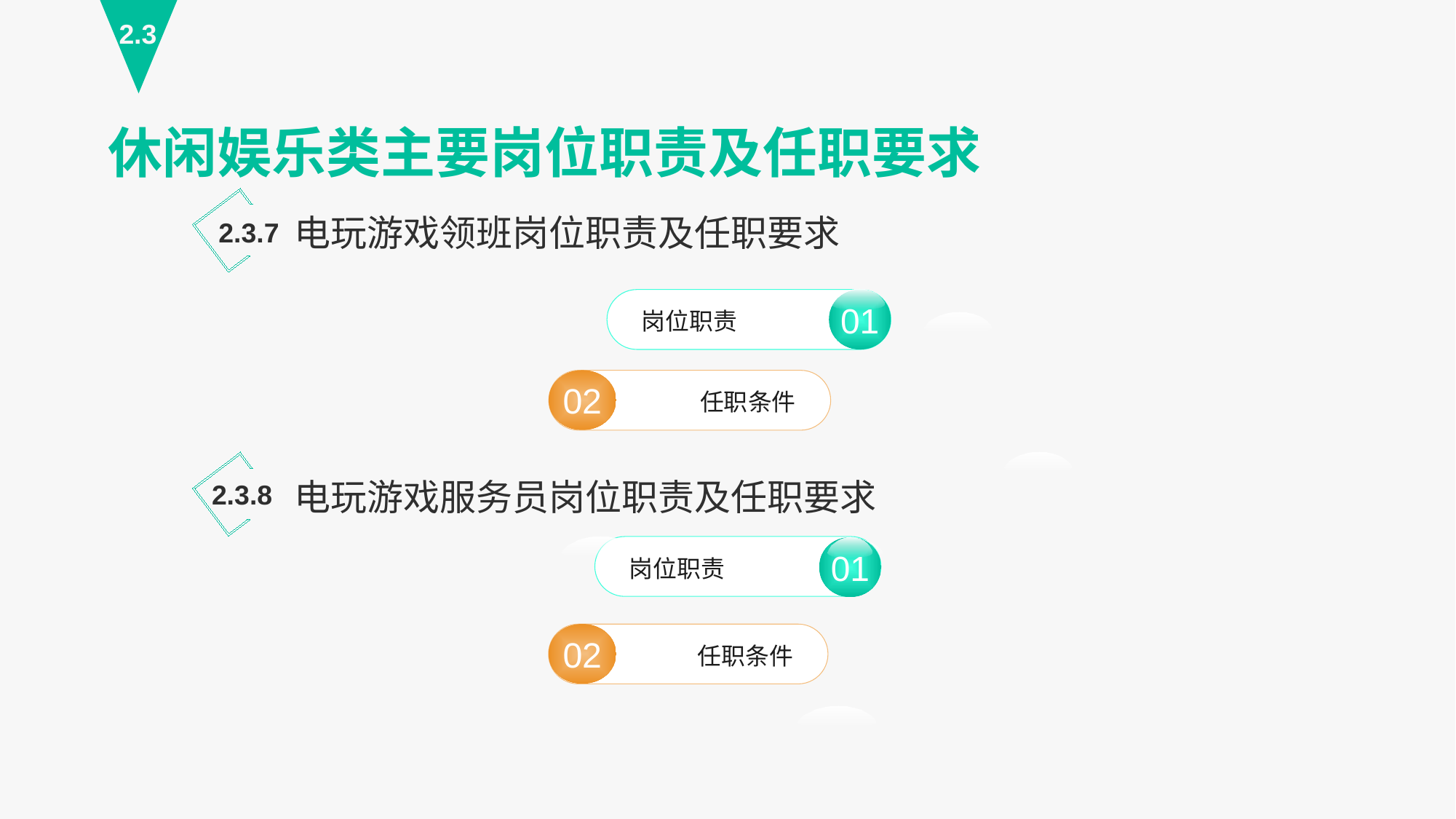

2.3
休闲娱乐类主要岗位职责及任职要求

电玩游戏领班岗位职责及任职要求
2.3.7

01
岗位职责
01

02
任职条件

电玩游戏服务员岗位职责及任职要求
2.3.8

岗位职责

02
任职条件